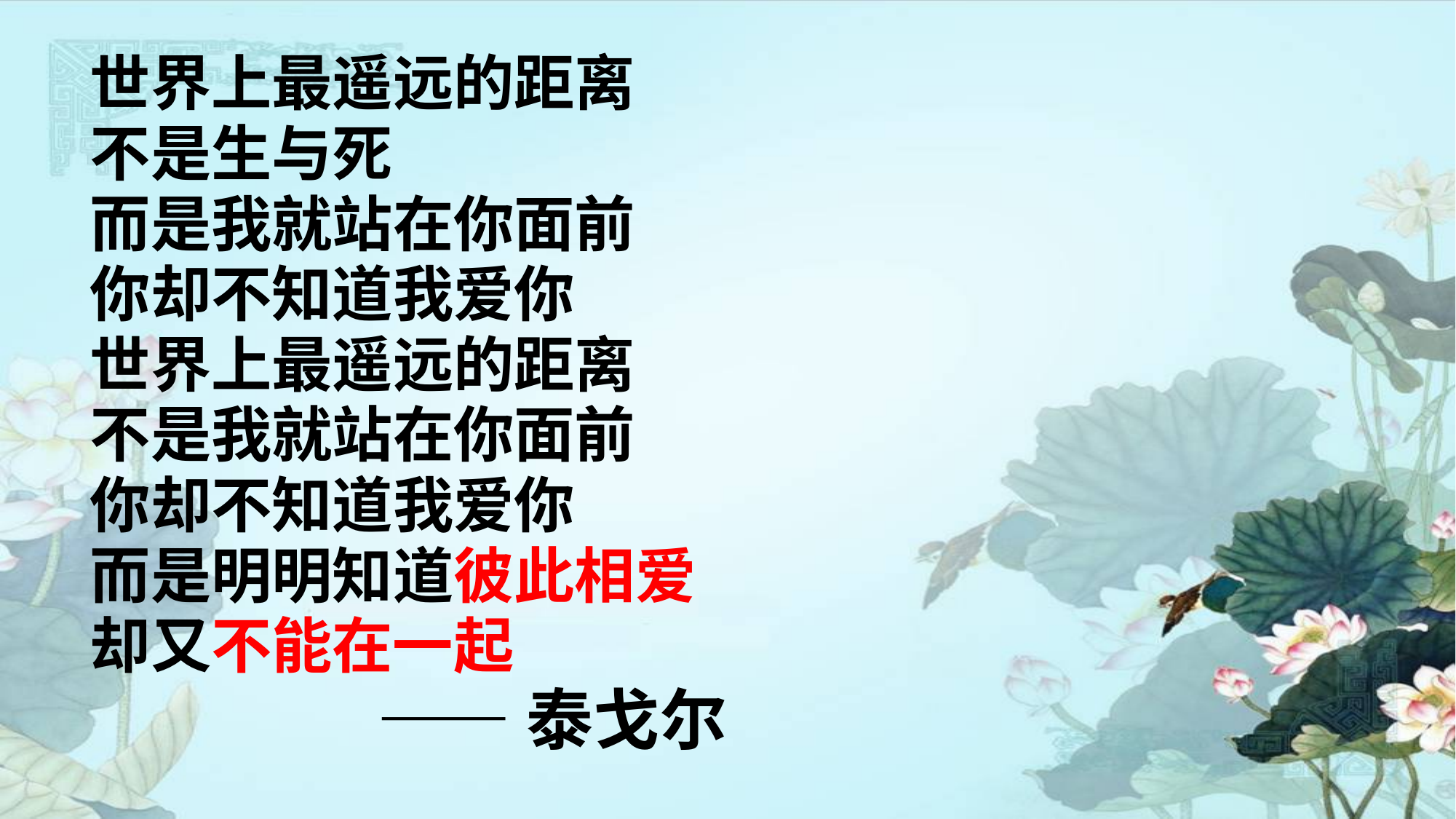

世界上最遥远的距离
不是生与死
而是我就站在你面前
你却不知道我爱你
世界上最遥远的距离
不是我就站在你面前
你却不知道我爱你
而是明明知道彼此相爱
却又不能在一起
                   ——泰戈尔